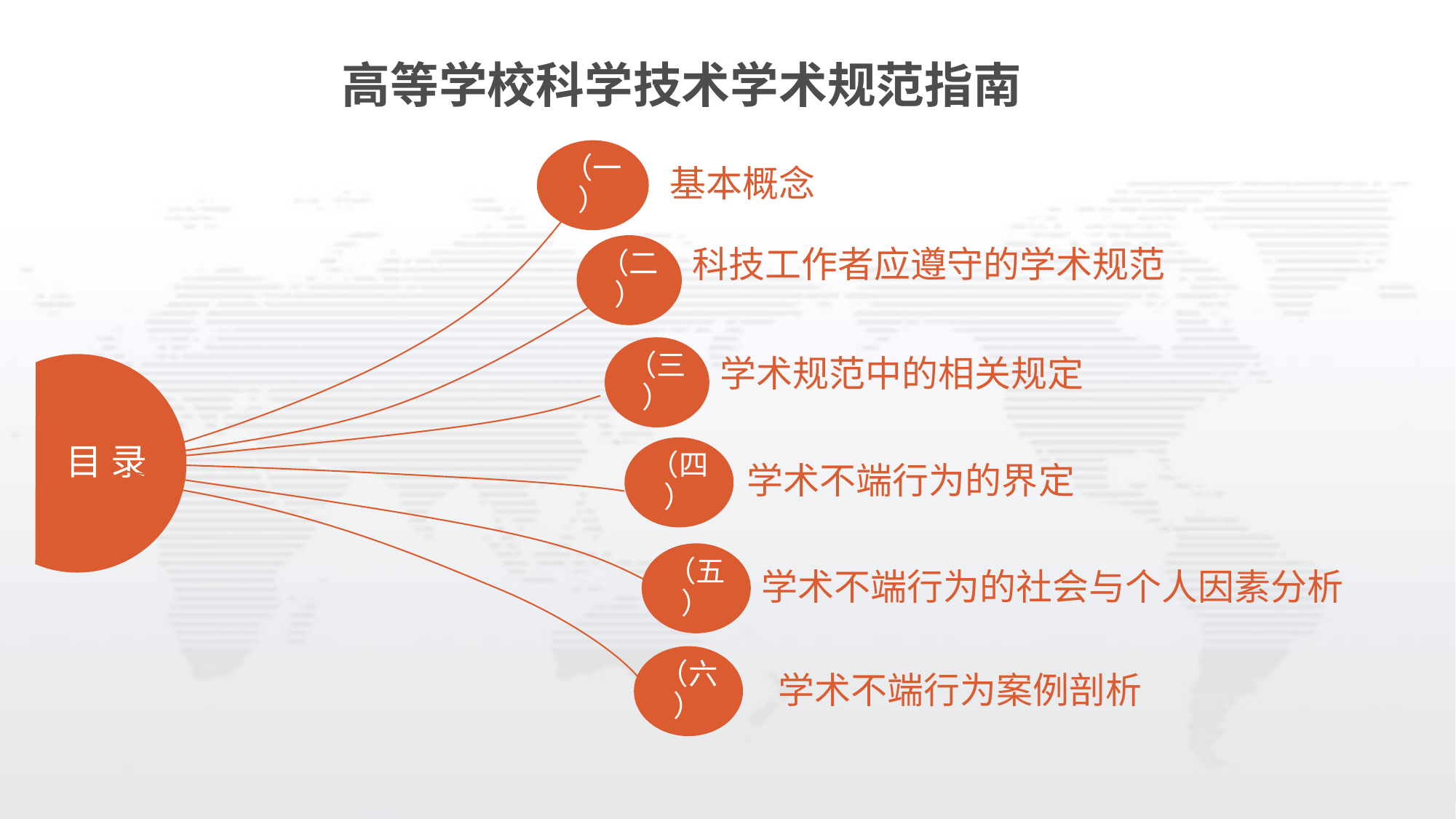

高等学校科学技术学术规范指南
（一）
基本概念

（二）
科技工作者应遵守的学术规范

（三）
学术规范中的相关规定
目 录

（四）
学术不端行为的界定

（五）
学术不端行为的社会与个人因素分析
（六）
学术不端行为案例剖析